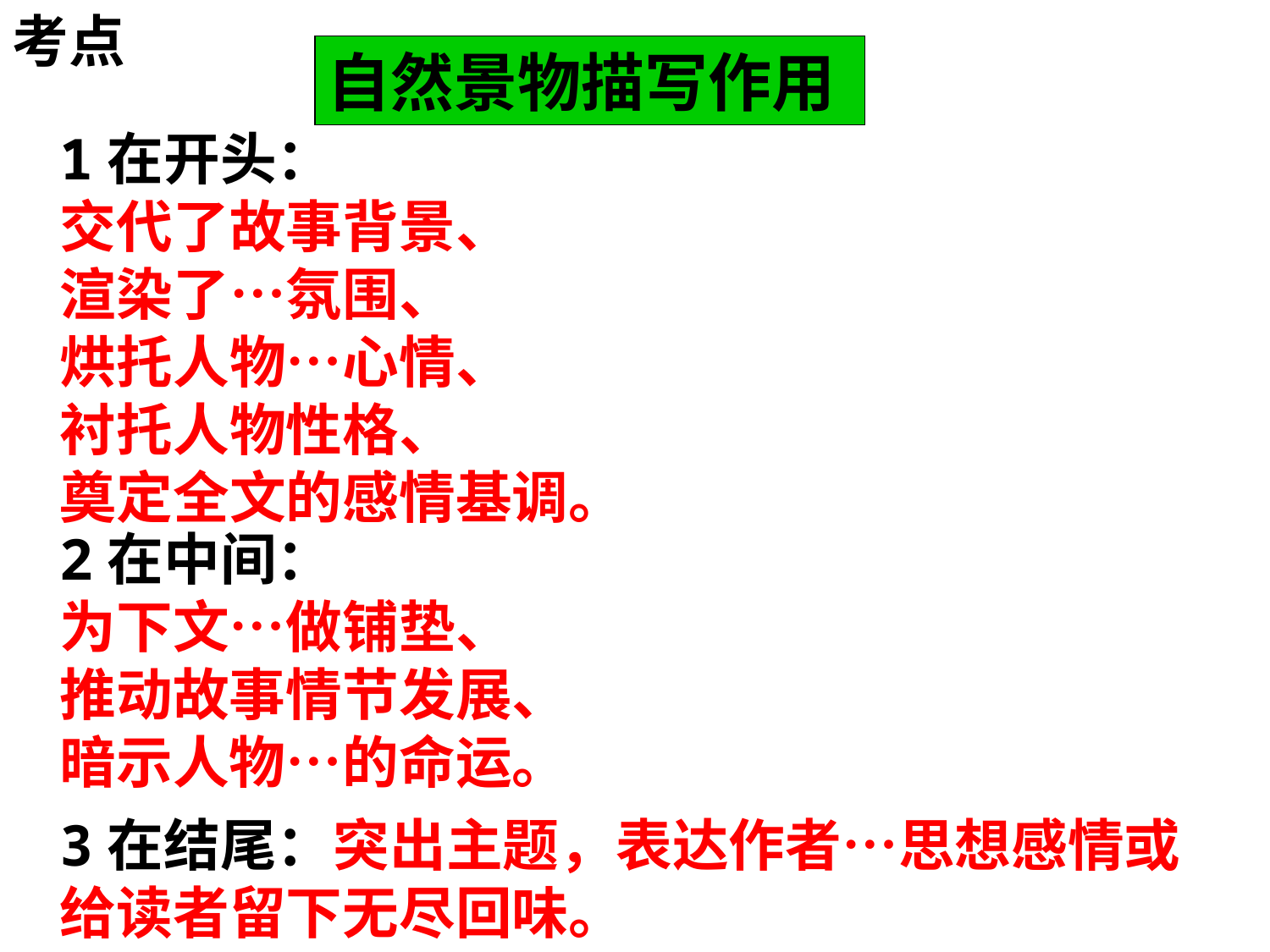

考点
自然景物描写作用
1在开头：
交代了故事背景、
渲染了…氛围、
烘托人物…心情、
衬托人物性格、
奠定全文的感情基调。
2在中间：
为下文…做铺垫、
推动故事情节发展、
暗示人物…的命运。
3在结尾：突出主题，表达作者…思想感情或给读者留下无尽回味。